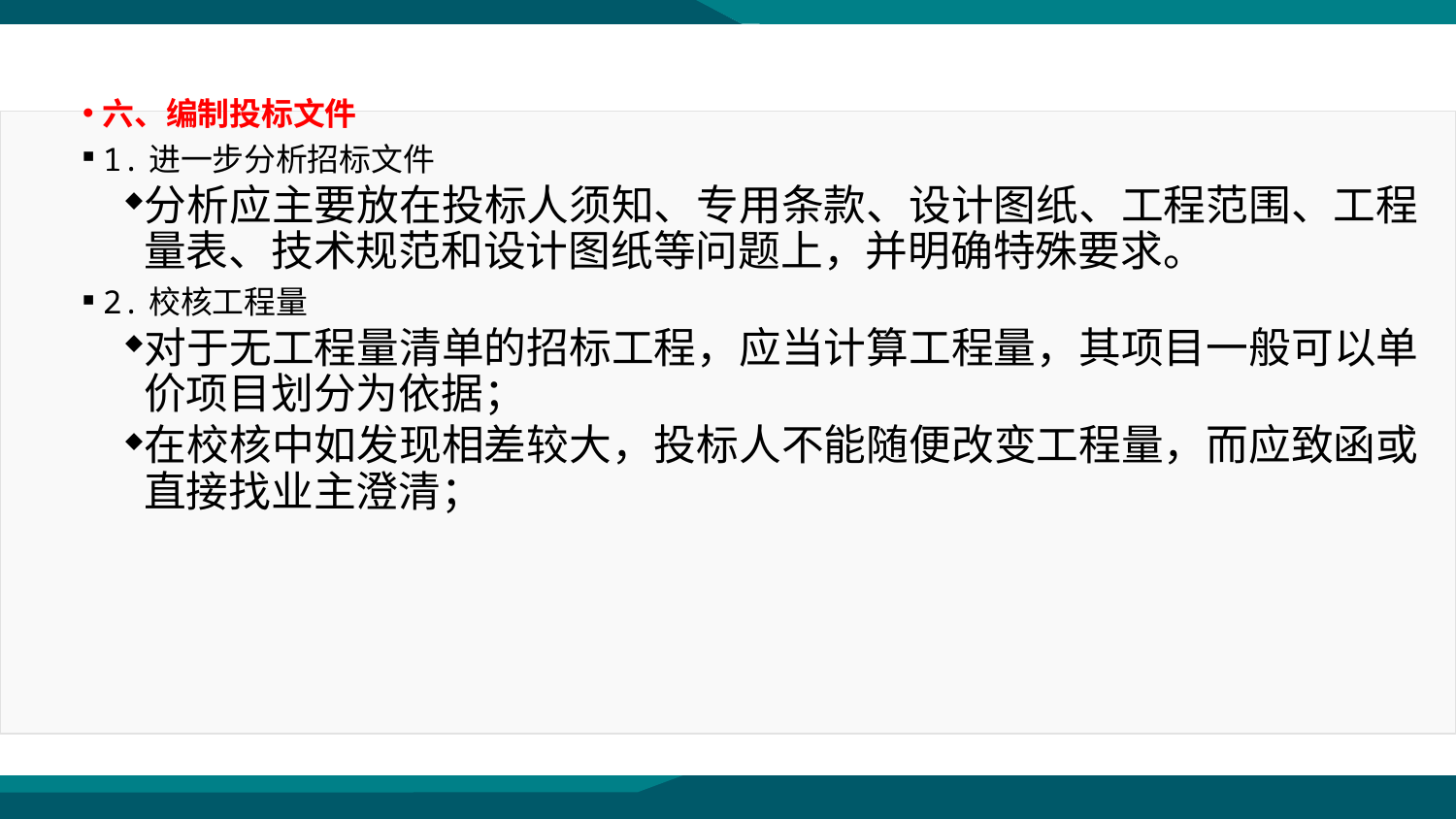

第三节 国内工程施工投标
六、编制投标文件
1.进一步分析招标文件
分析应主要放在投标人须知、专用条款、设计图纸、工程范围、工程量表、技术规范和设计图纸等问题上，并明确特殊要求。
2.校核工程量
对于无工程量清单的招标工程，应当计算工程量，其项目一般可以单价项目划分为依据；
在校核中如发现相差较大，投标人不能随便改变工程量，而应致函或直接找业主澄清；